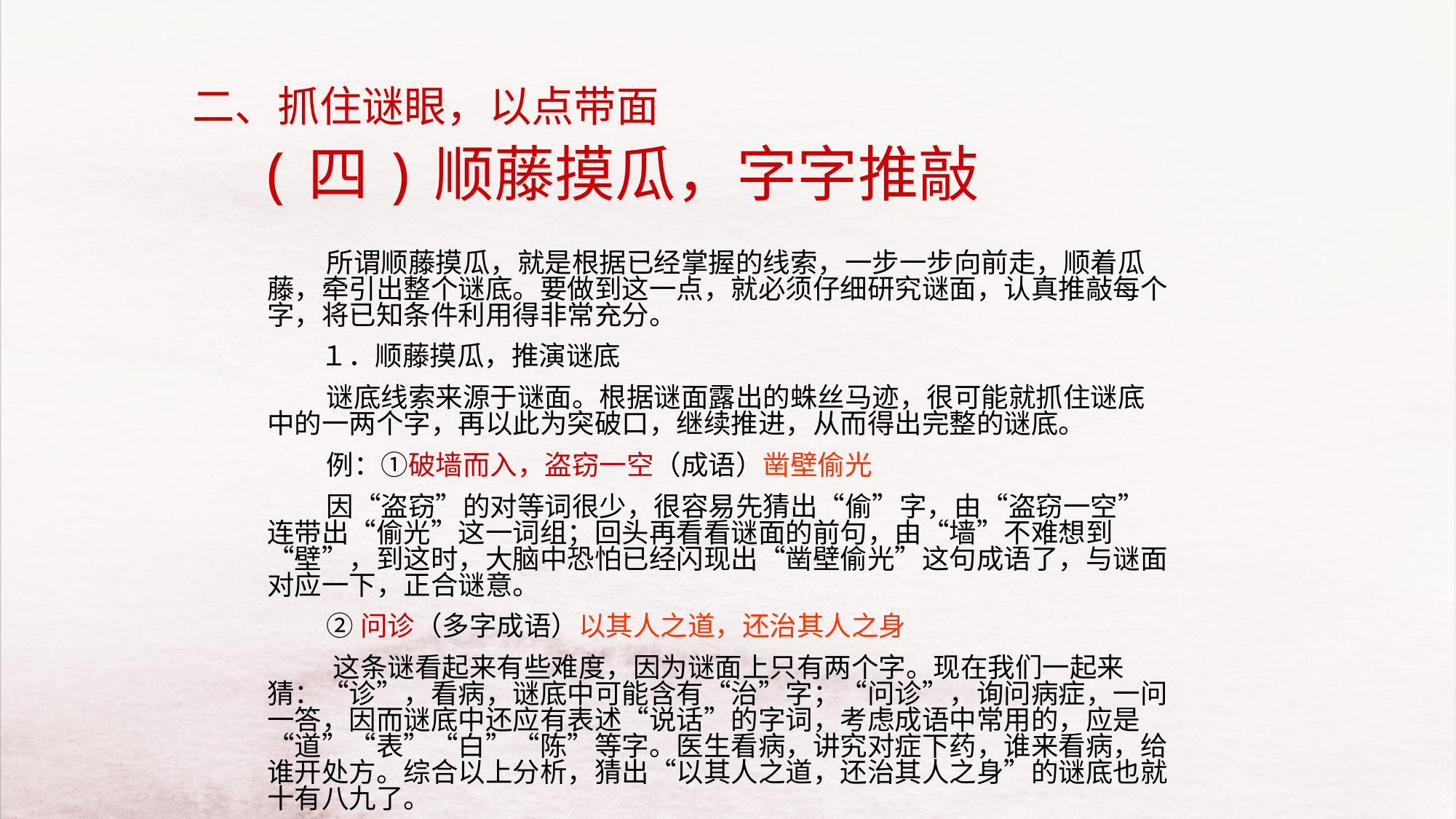

二、抓住谜眼，以点带面
# (四)顺藤摸瓜，字字推敲
             所谓顺藤摸瓜，就是根据已经掌握的线索，一步一步向前走，顺着瓜藤，牵引出整个谜底。要做到这一点，就必须仔细研究谜面，认真推敲每个字，将已知条件利用得非常充分。
            １．顺藤摸瓜，推演谜底
             谜底线索来源于谜面。根据谜面露出的蛛丝马迹，很可能就抓住谜底中的一两个字，再以此为突破口，继续推进，从而得出完整的谜底。
             例：①破墙而入，盗窃一空（成语）凿壁偷光
             因“盗窃”的对等词很少，很容易先猜出“偷”字，由“盗窃一空”连带出“偷光”这一词组；回头再看看谜面的前句，由“墙”不难想到“壁”，到这时，大脑中恐怕已经闪现出“凿壁偷光”这句成语了，与谜面对应一下，正合谜意。
              ②问诊（多字成语）以其人之道，还治其人之身
              这条谜看起来有些难度，因为谜面上只有两个字。现在我们一起来猜：“诊”，看病，谜底中可能含有“治”字；“问诊”，询问病症，一问一答，因而谜底中还应有表述“说话”的字词，考虑成语中常用的，应是“道”“表”“白”“陈”等字。医生看病，讲究对症下药，谁来看病，给谁开处方。综合以上分析，猜出“以其人之道，还治其人之身”的谜底也就十有八九了。